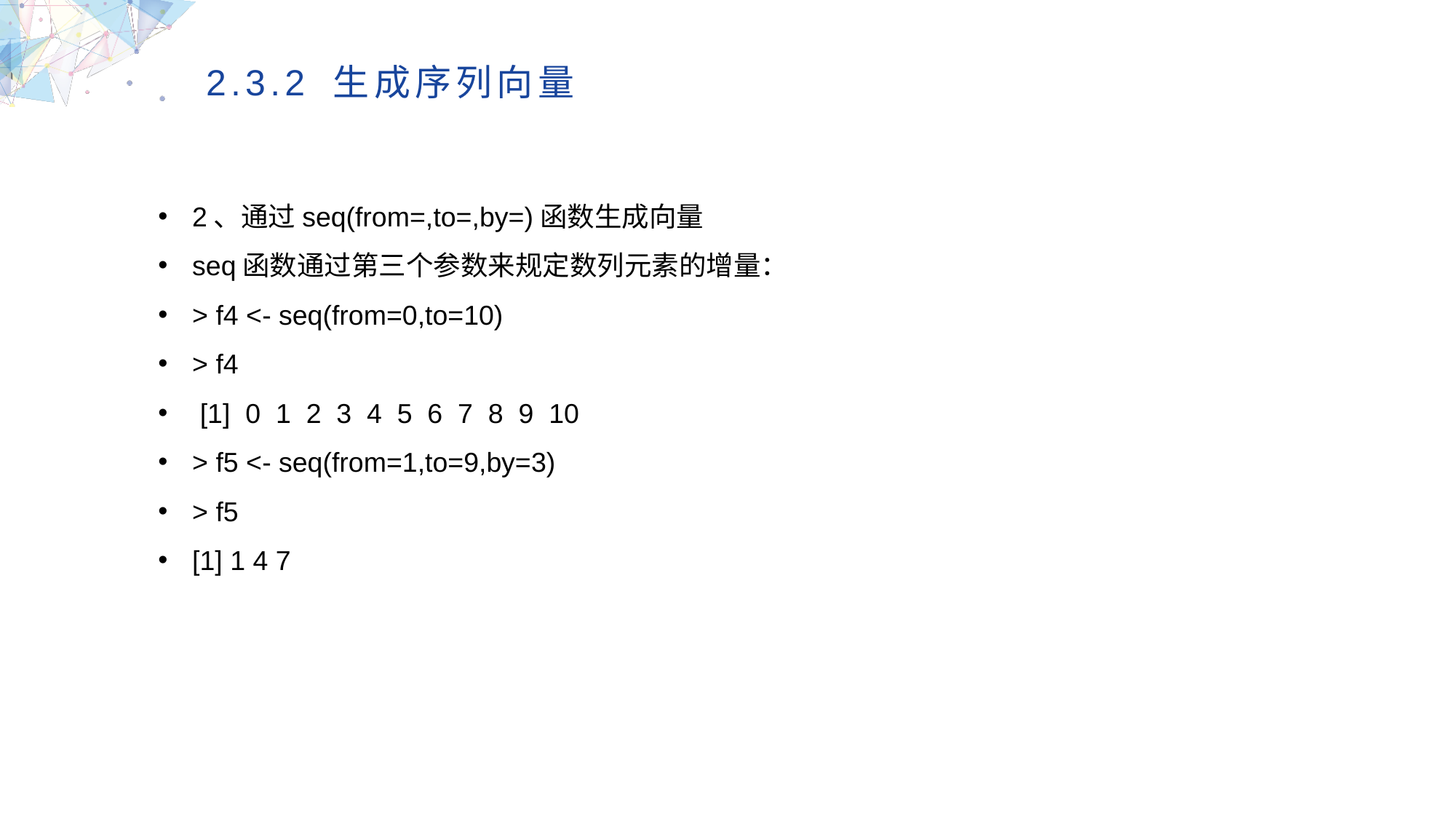

2.3.2 生成序列向量
2、通过seq(from=,to=,by=)函数生成向量
seq函数通过第三个参数来规定数列元素的增量：
> f4 <- seq(from=0,to=10)
> f4
 [1]  0  1  2  3  4  5  6  7  8  9  10
> f5 <- seq(from=1,to=9,by=3)
> f5
[1] 1 4 7

MULTIPURPOSE PRESENTATION TEMPLATE | UNIQUE DESIGN
Welcome Message
Please replace text, click add relevant headline, modify the text content, also can copy your content to this directly. Please replace text, click add relevant headline, modify the text content, also can copy your content to this directly.